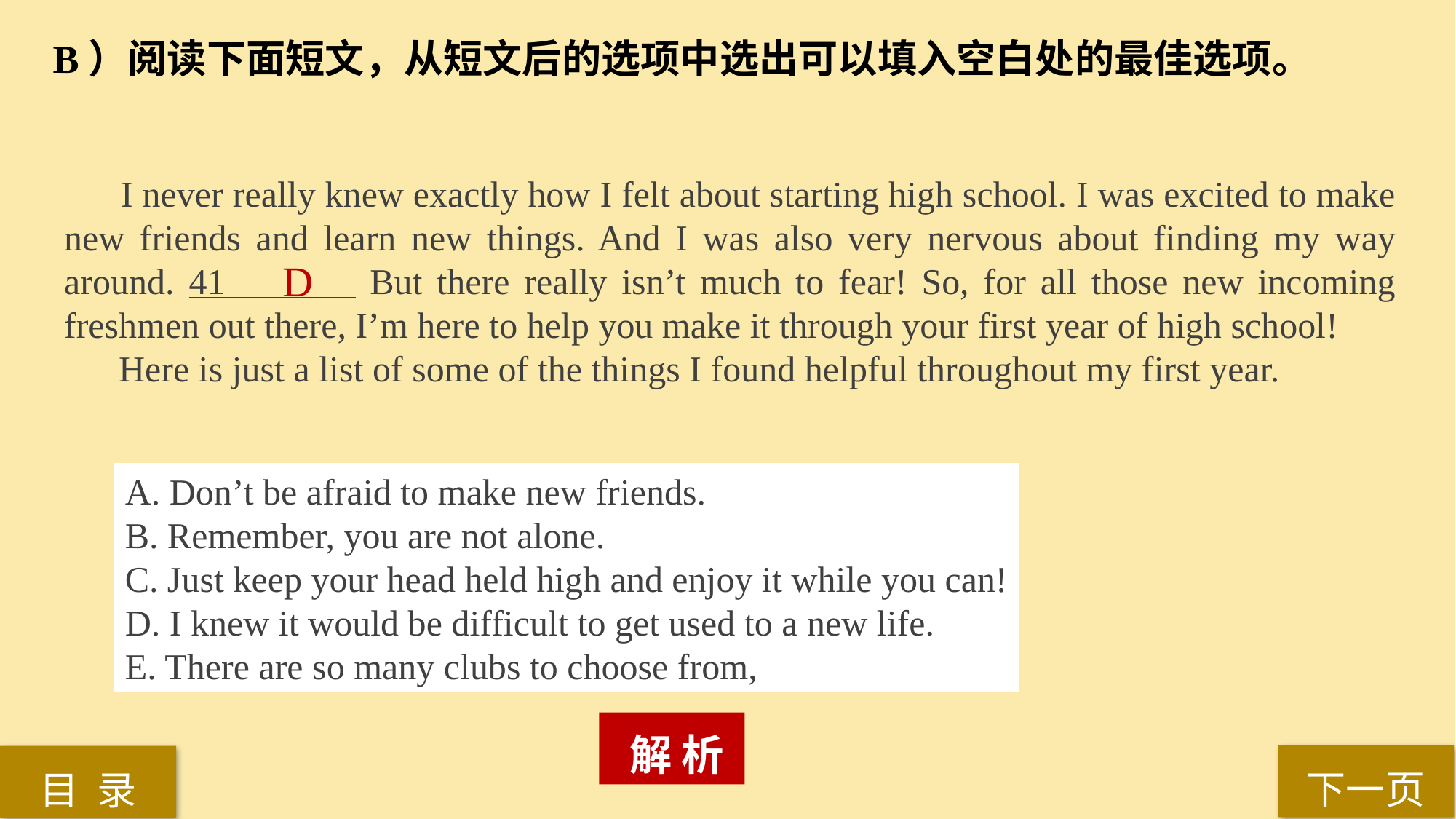

B）阅读下面短文，从短文后的选项中选出可以填入空白处的最佳选项。
      I never really knew exactly how I felt about starting high school. I was excited to make new friends and learn new things. And I was also very nervous about finding my way around. 41          But there really isn’t much to fear! So, for all those new incoming freshmen out there, I’m here to help you make it through your first year of high school!
Here is just a list of some of the things I found helpful throughout my first year.
D
A. Don’t be afraid to make new friends.
B. Remember, you are not alone.
C. Just keep your head held high and enjoy it while you can!
D. I knew it would be difficult to get used to a new life.
E. There are so many clubs to choose from,
 解 析